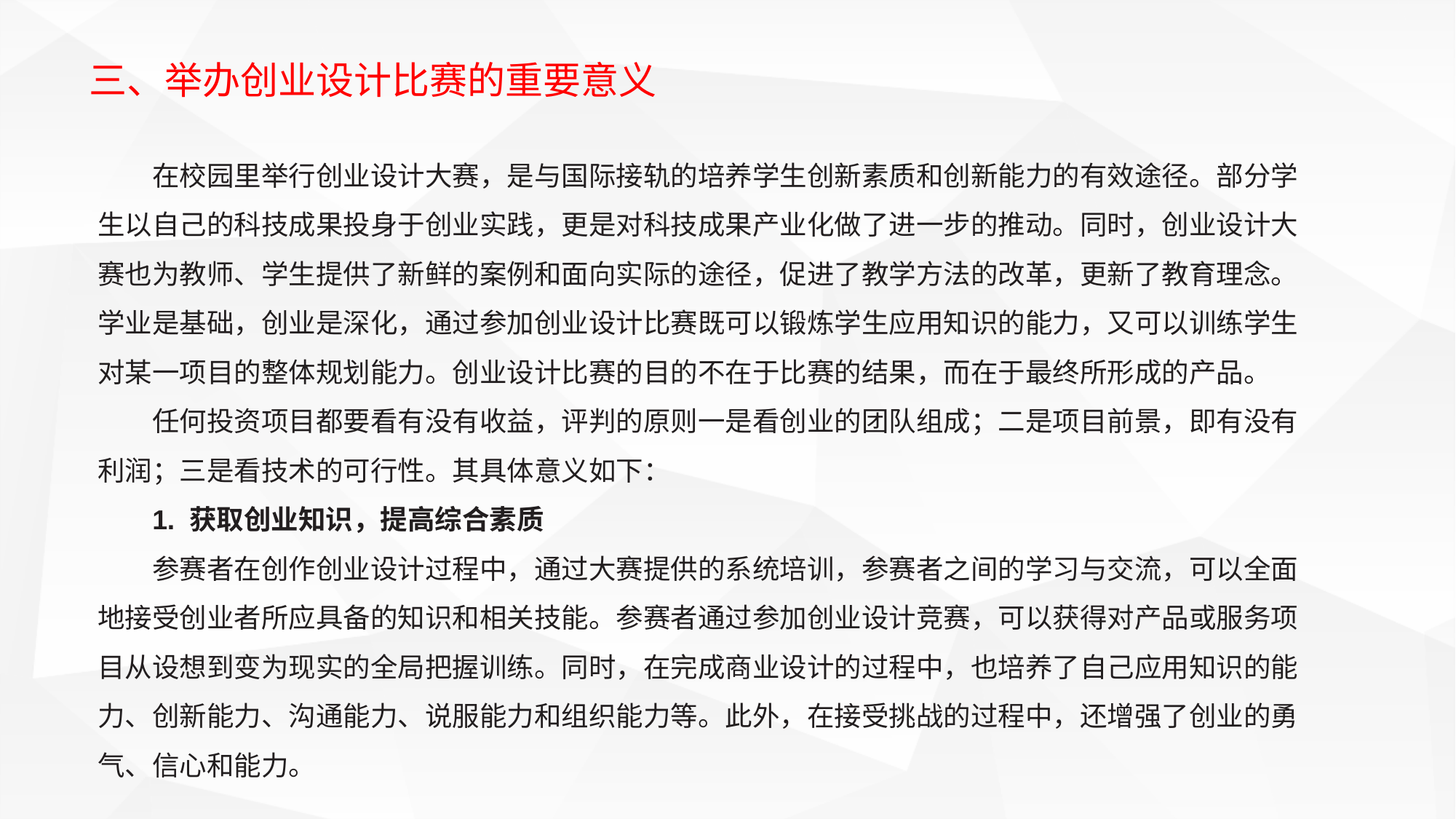

三、举办创业设计比赛的重要意义
在校园里举行创业设计大赛，是与国际接轨的培养学生创新素质和创新能力的有效途径。部分学生以自己的科技成果投身于创业实践，更是对科技成果产业化做了进一步的推动。同时，创业设计大赛也为教师、学生提供了新鲜的案例和面向实际的途径，促进了教学方法的改革，更新了教育理念。学业是基础，创业是深化，通过参加创业设计比赛既可以锻炼学生应用知识的能力，又可以训练学生对某一项目的整体规划能力。创业设计比赛的目的不在于比赛的结果，而在于最终所形成的产品。
任何投资项目都要看有没有收益，评判的原则一是看创业的团队组成；二是项目前景，即有没有利润；三是看技术的可行性。其具体意义如下：
1. 获取创业知识，提高综合素质
参赛者在创作创业设计过程中，通过大赛提供的系统培训，参赛者之间的学习与交流，可以全面地接受创业者所应具备的知识和相关技能。参赛者通过参加创业设计竞赛，可以获得对产品或服务项目从设想到变为现实的全局把握训练。同时，在完成商业设计的过程中，也培养了自己应用知识的能力、创新能力、沟通能力、说服能力和组织能力等。此外，在接受挑战的过程中，还增强了创业的勇气、信心和能力。